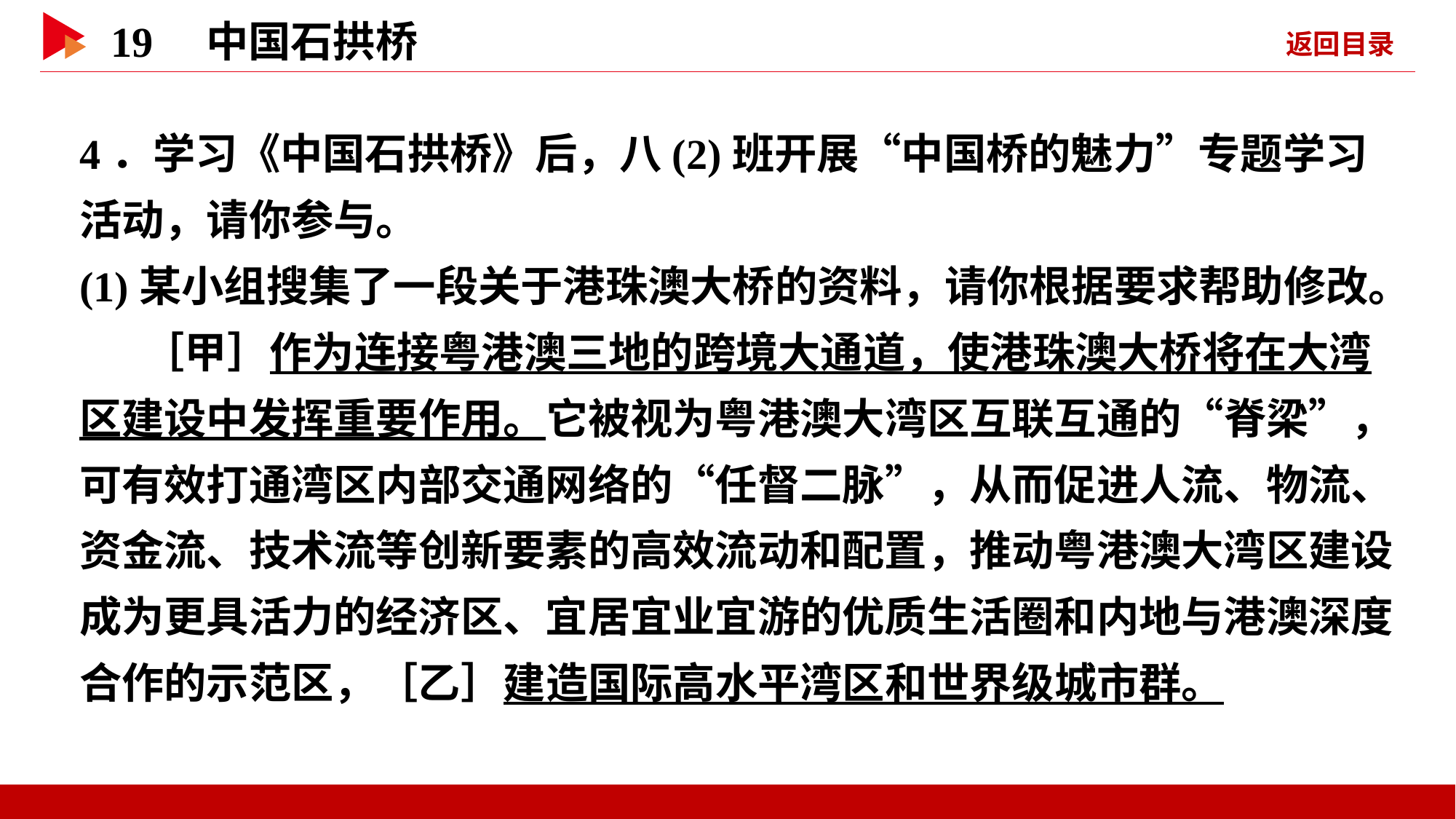

4．学习《中国石拱桥》后，八(2)班开展“中国桥的魅力”专题学习活动，请你参与。
(1)某小组搜集了一段关于港珠澳大桥的资料，请你根据要求帮助修改。
  ［甲］作为连接粤港澳三地的跨境大通道，使港珠澳大桥将在大湾区建设中发挥重要作用。它被视为粤港澳大湾区互联互通的“脊梁”，可有效打通湾区内部交通网络的“任督二脉”，从而促进人流、物流、资金流、技术流等创新要素的高效流动和配置，推动粤港澳大湾区建设成为更具活力的经济区、宜居宜业宜游的优质生活圈和内地与港澳深度合作的示范区，［乙］建造国际高水平湾区和世界级城市群。